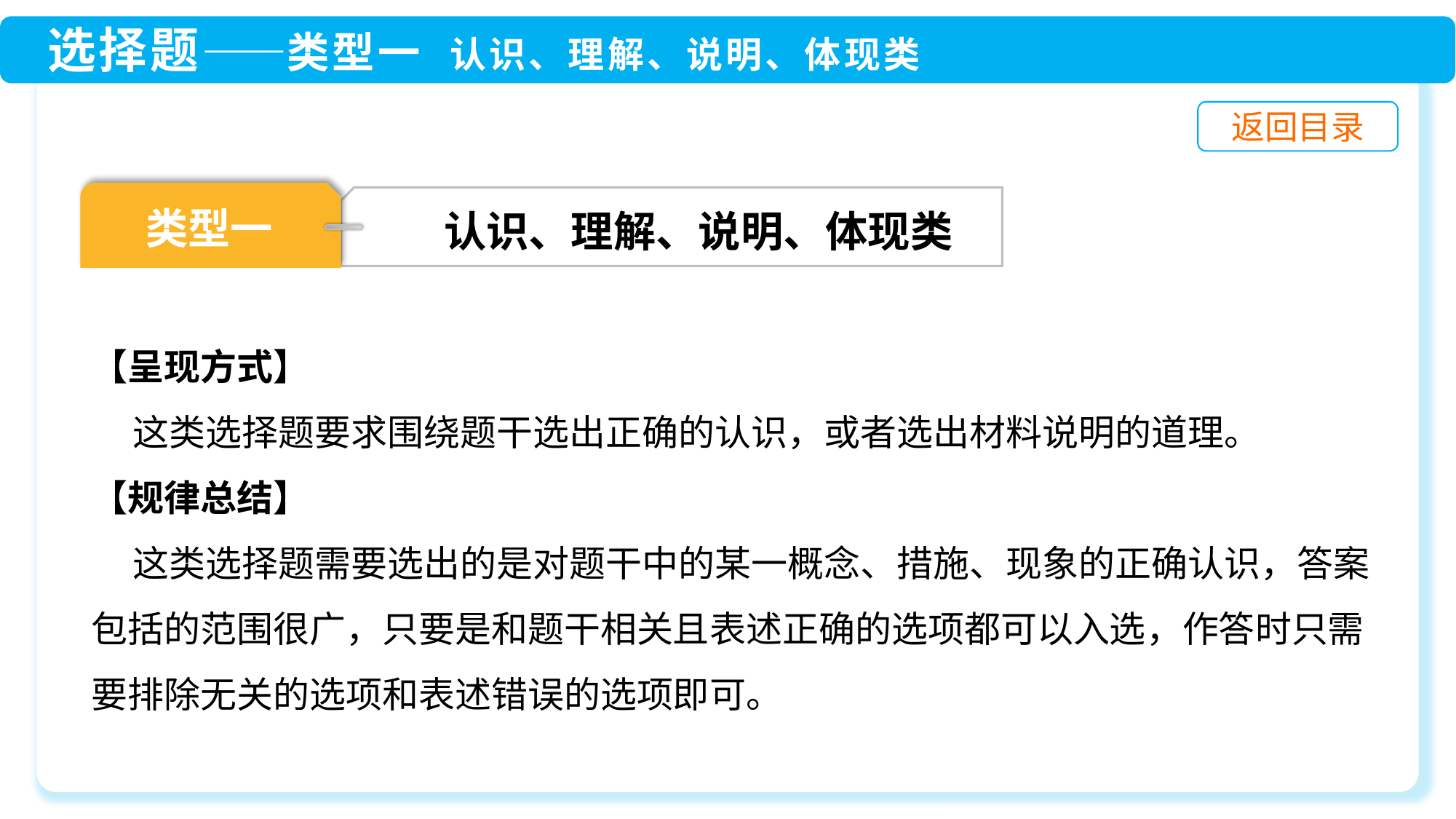

类型一
认识、理解、说明、体现类

【呈现方式】
    这类选择题要求围绕题干选出正确的认识，或者选出材料说明的道理。
【规律总结】
    这类选择题需要选出的是对题干中的某一概念、措施、现象的正确认识，答案包括的范围很广，只要是和题干相关且表述正确的选项都可以入选，作答时只需要排除无关的选项和表述错误的选项即可。